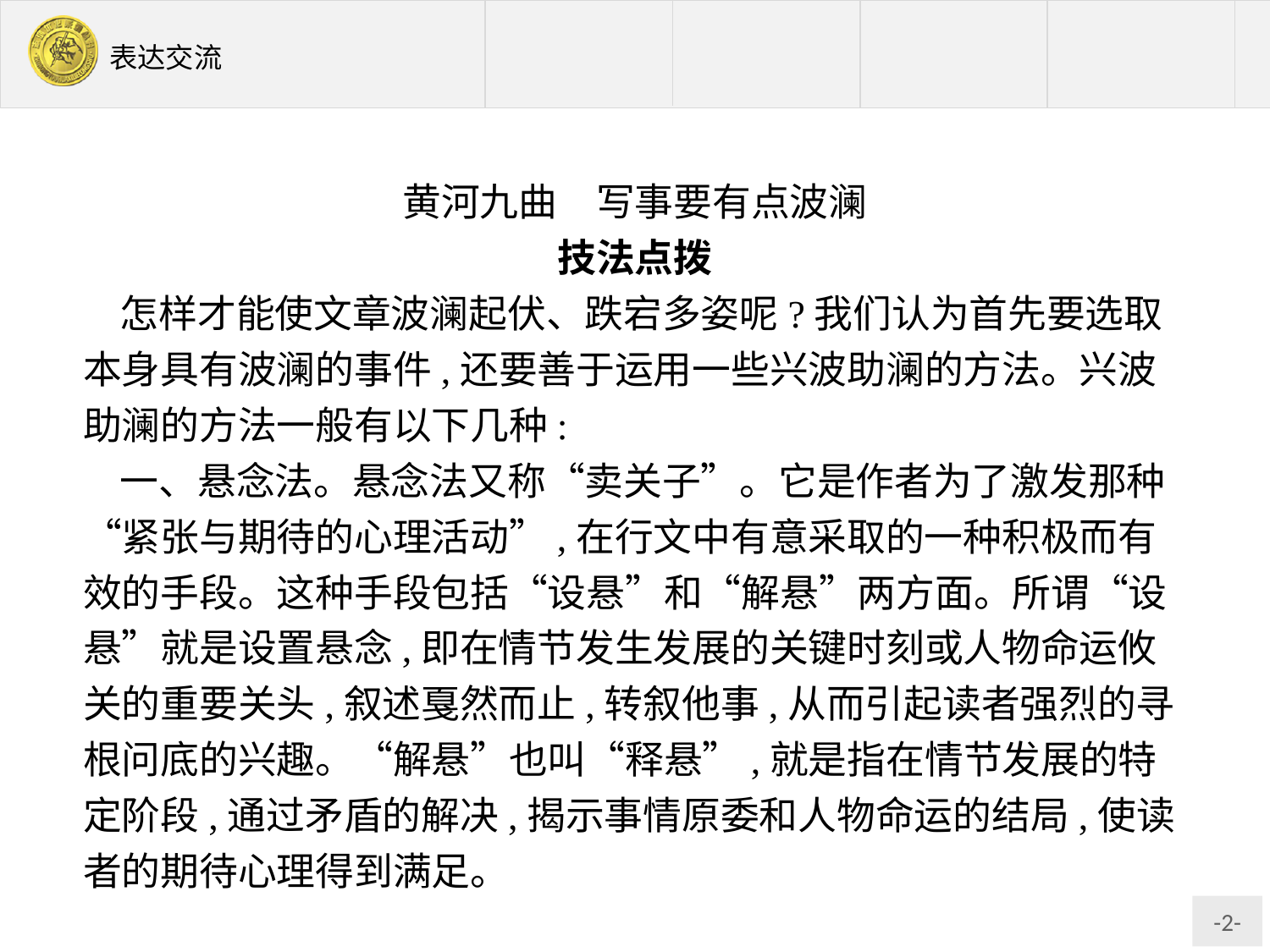

黄河九曲　写事要有点波澜
技法点拨
怎样才能使文章波澜起伏、跌宕多姿呢?我们认为首先要选取本身具有波澜的事件,还要善于运用一些兴波助澜的方法。兴波助澜的方法一般有以下几种:
一、悬念法。悬念法又称“卖关子”。它是作者为了激发那种“紧张与期待的心理活动”,在行文中有意采取的一种积极而有效的手段。这种手段包括“设悬”和“解悬”两方面。所谓“设悬”就是设置悬念,即在情节发生发展的关键时刻或人物命运攸关的重要关头,叙述戛然而止,转叙他事,从而引起读者强烈的寻根问底的兴趣。“解悬”也叫“释悬”,就是指在情节发展的特定阶段,通过矛盾的解决,揭示事情原委和人物命运的结局,使读者的期待心理得到满足。